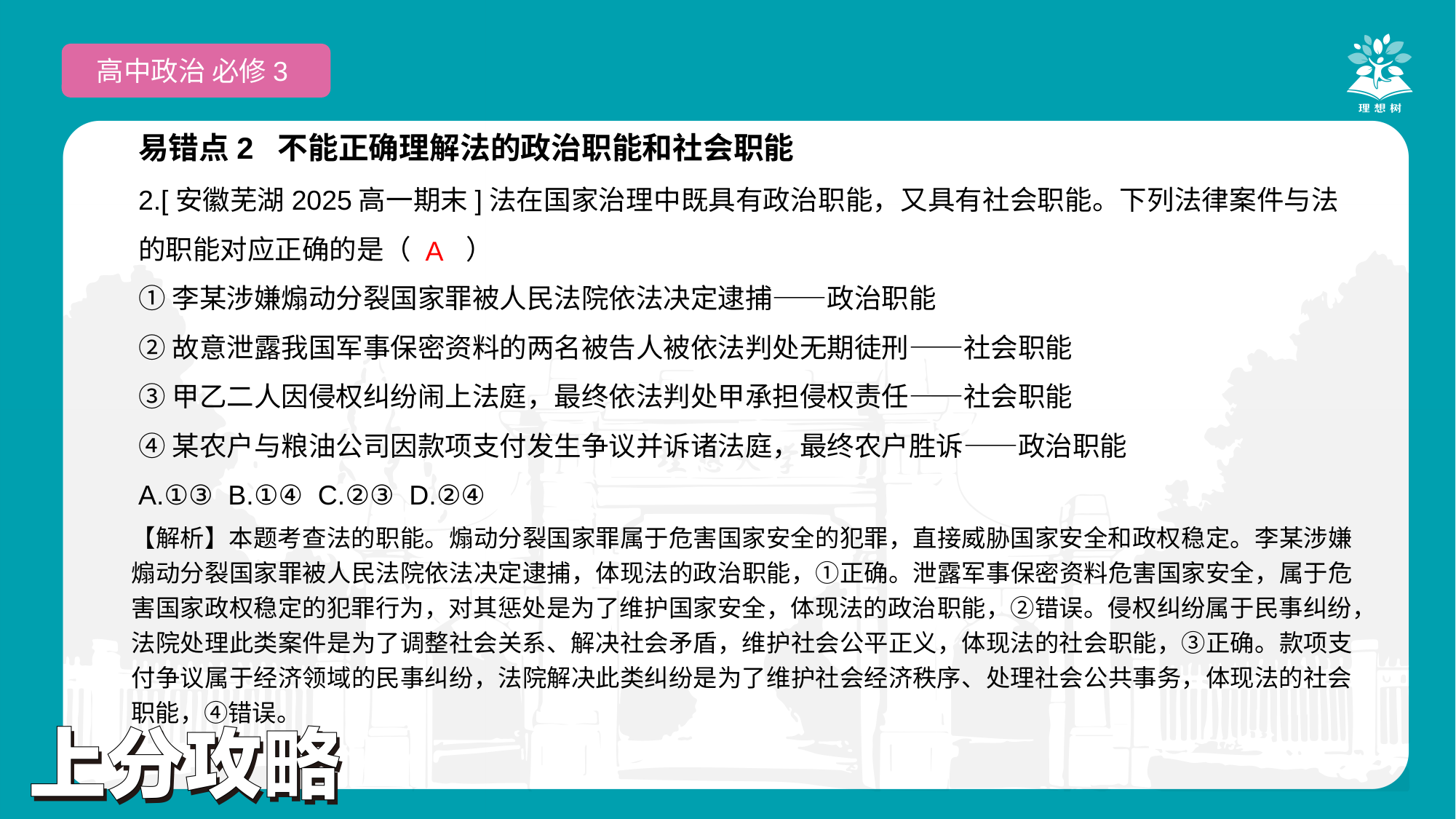

高中政治 必修3
易错点2  不能正确理解法的政治职能和社会职能
2.[安徽芜湖2025高一期末]法在国家治理中既具有政治职能，又具有社会职能。下列法律案件与法的职能对应正确的是（　　）
①李某涉嫌煽动分裂国家罪被人民法院依法决定逮捕——政治职能
②故意泄露我国军事保密资料的两名被告人被依法判处无期徒刑——社会职能
③甲乙二人因侵权纠纷闹上法庭，最终依法判处甲承担侵权责任——社会职能
④某农户与粮油公司因款项支付发生争议并诉诸法庭，最终农户胜诉——政治职能
A.①③  B.①④  C.②③  D.②④

 A
【解析】本题考查法的职能。煽动分裂国家罪属于危害国家安全的犯罪，直接威胁国家安全和政权稳定。李某涉嫌煽动分裂国家罪被人民法院依法决定逮捕，体现法的政治职能，①正确。泄露军事保密资料危害国家安全，属于危害国家政权稳定的犯罪行为，对其惩处是为了维护国家安全，体现法的政治职能，②错误。侵权纠纷属于民事纠纷，法院处理此类案件是为了调整社会关系、解决社会矛盾，维护社会公平正义，体现法的社会职能，③正确。款项支付争议属于经济领域的民事纠纷，法院解决此类纠纷是为了维护社会经济秩序、处理社会公共事务，体现法的社会职能，④错误。